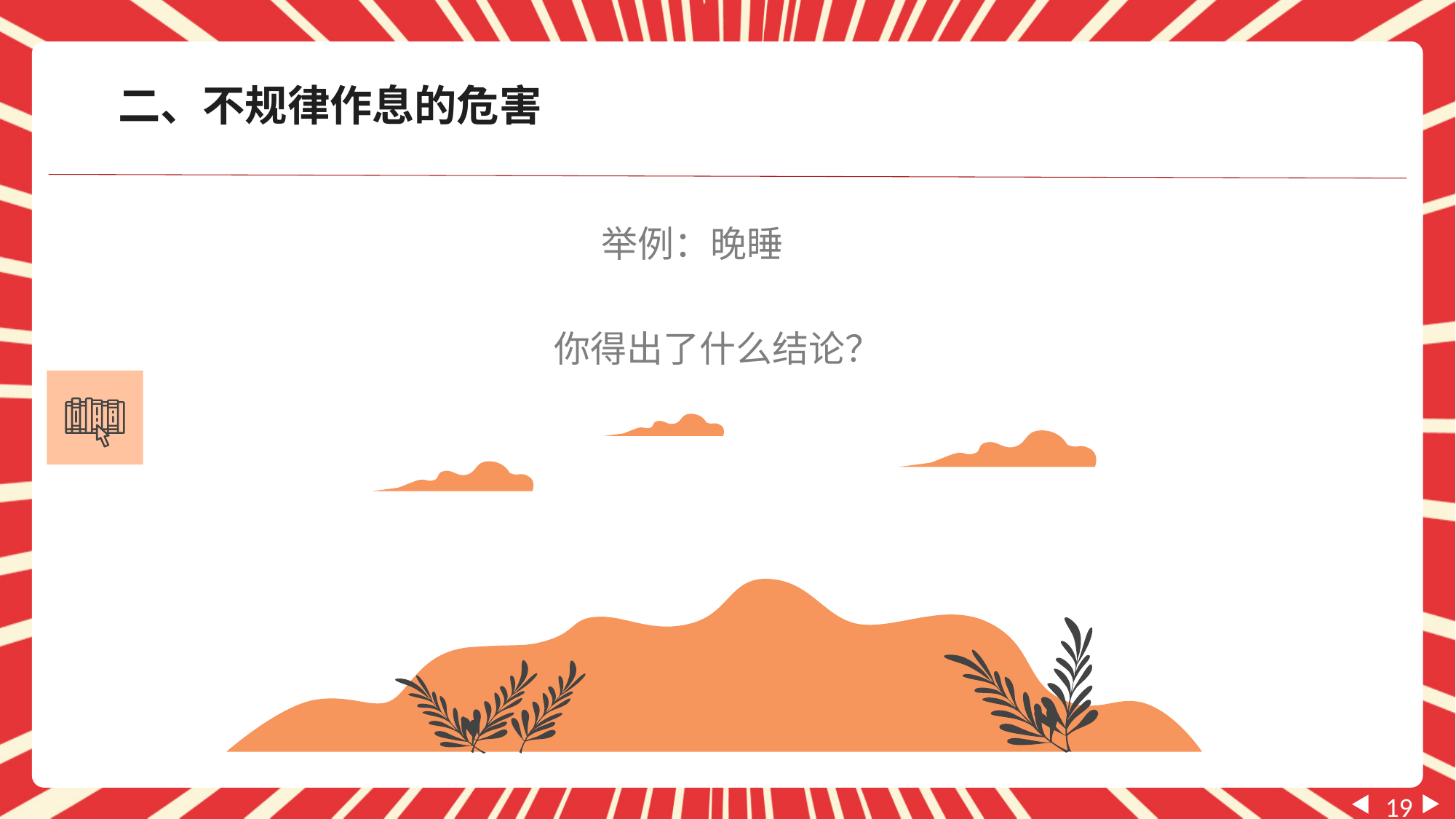

二、不规律作息的危害

举例：晚睡
你得出了什么结论？
迟到、旷课、亚健康、上课睡觉、
没状态学习、、、、、、